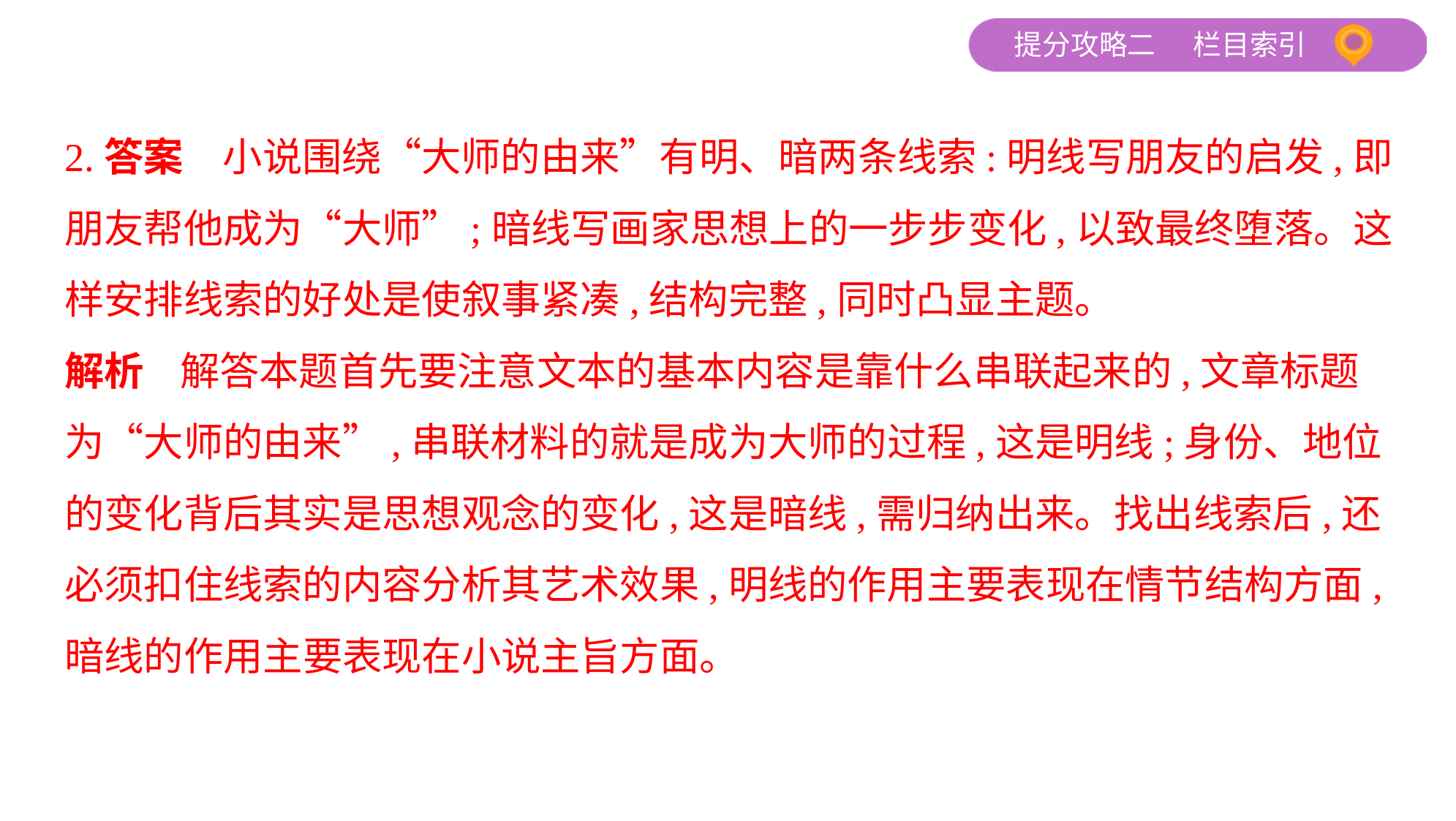

2.答案　小说围绕“大师的由来”有明、暗两条线索:明线写朋友的启发,即
朋友帮他成为“大师”;暗线写画家思想上的一步步变化,以致最终堕落。这
样安排线索的好处是使叙事紧凑,结构完整,同时凸显主题。
解析    解答本题首先要注意文本的基本内容是靠什么串联起来的,文章标题
为“大师的由来”,串联材料的就是成为大师的过程,这是明线;身份、地位
的变化背后其实是思想观念的变化,这是暗线,需归纳出来。找出线索后,还
必须扣住线索的内容分析其艺术效果,明线的作用主要表现在情节结构方面,
暗线的作用主要表现在小说主旨方面。